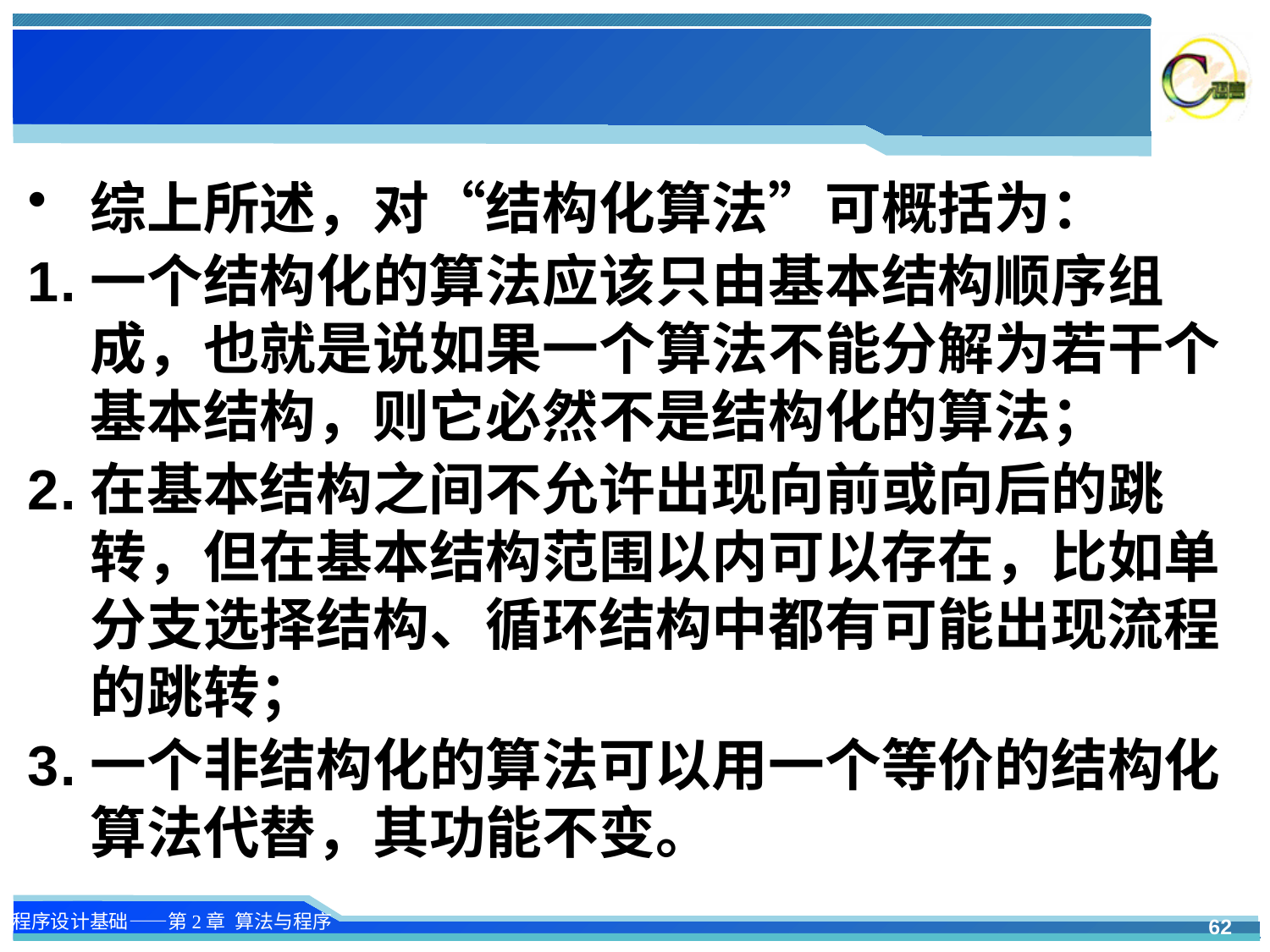

#
综上所述，对“结构化算法”可概括为：
一个结构化的算法应该只由基本结构顺序组成，也就是说如果一个算法不能分解为若干个基本结构，则它必然不是结构化的算法；
在基本结构之间不允许出现向前或向后的跳转，但在基本结构范围以内可以存在，比如单分支选择结构、循环结构中都有可能出现流程的跳转；
一个非结构化的算法可以用一个等价的结构化算法代替，其功能不变。
62